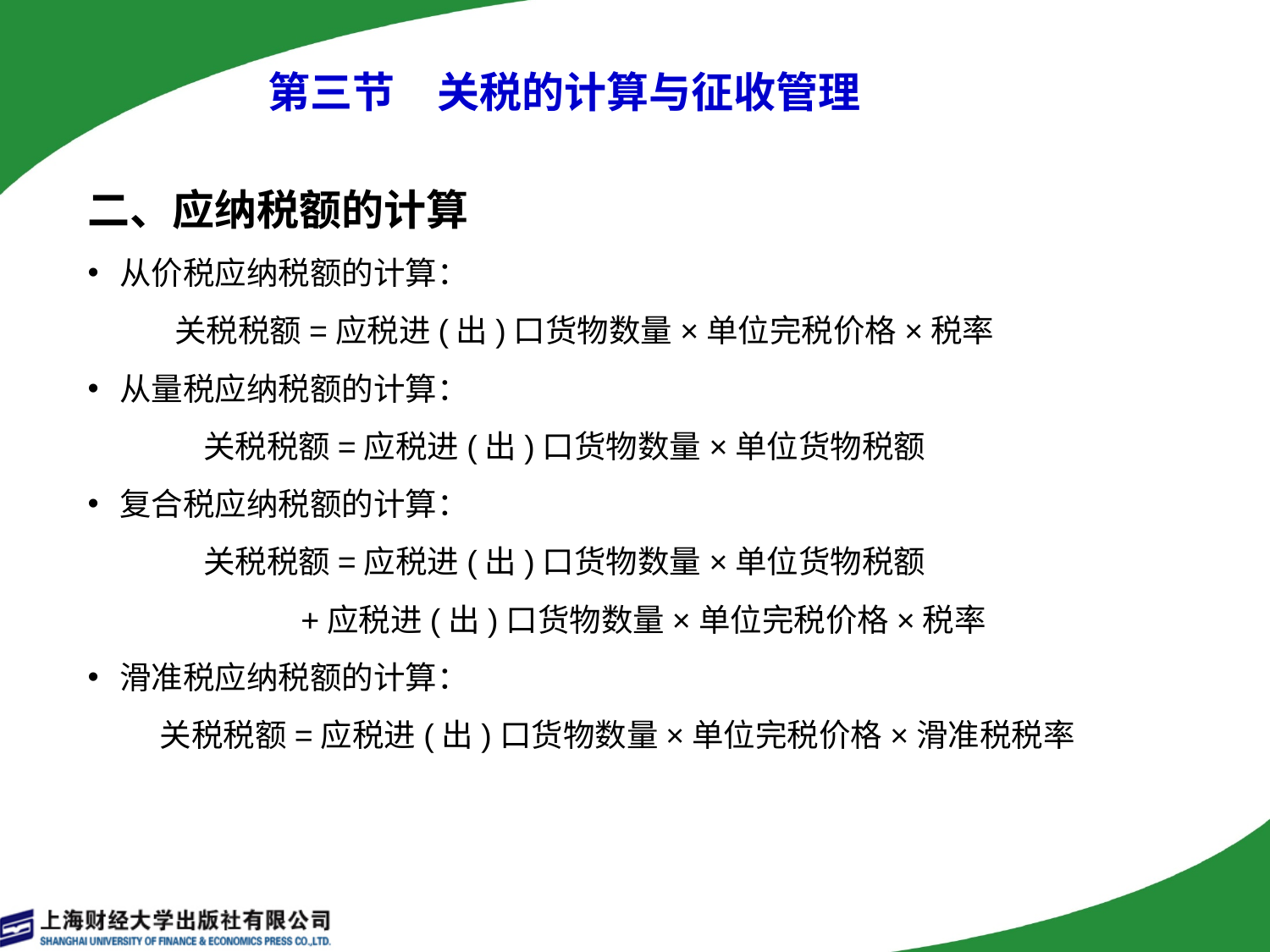

# 第三节　关税的计算与征收管理
二、应纳税额的计算
从价税应纳税额的计算：
           关税税额=应税进(出)口货物数量×单位完税价格×税率
从量税应纳税额的计算：
               关税税额=应税进(出)口货物数量×单位货物税额
复合税应纳税额的计算：
               关税税额=应税进(出)口货物数量×单位货物税额
                        +应税进(出)口货物数量×单位完税价格×税率
滑准税应纳税额的计算：
         关税税额=应税进(出)口货物数量×单位完税价格×滑准税税率